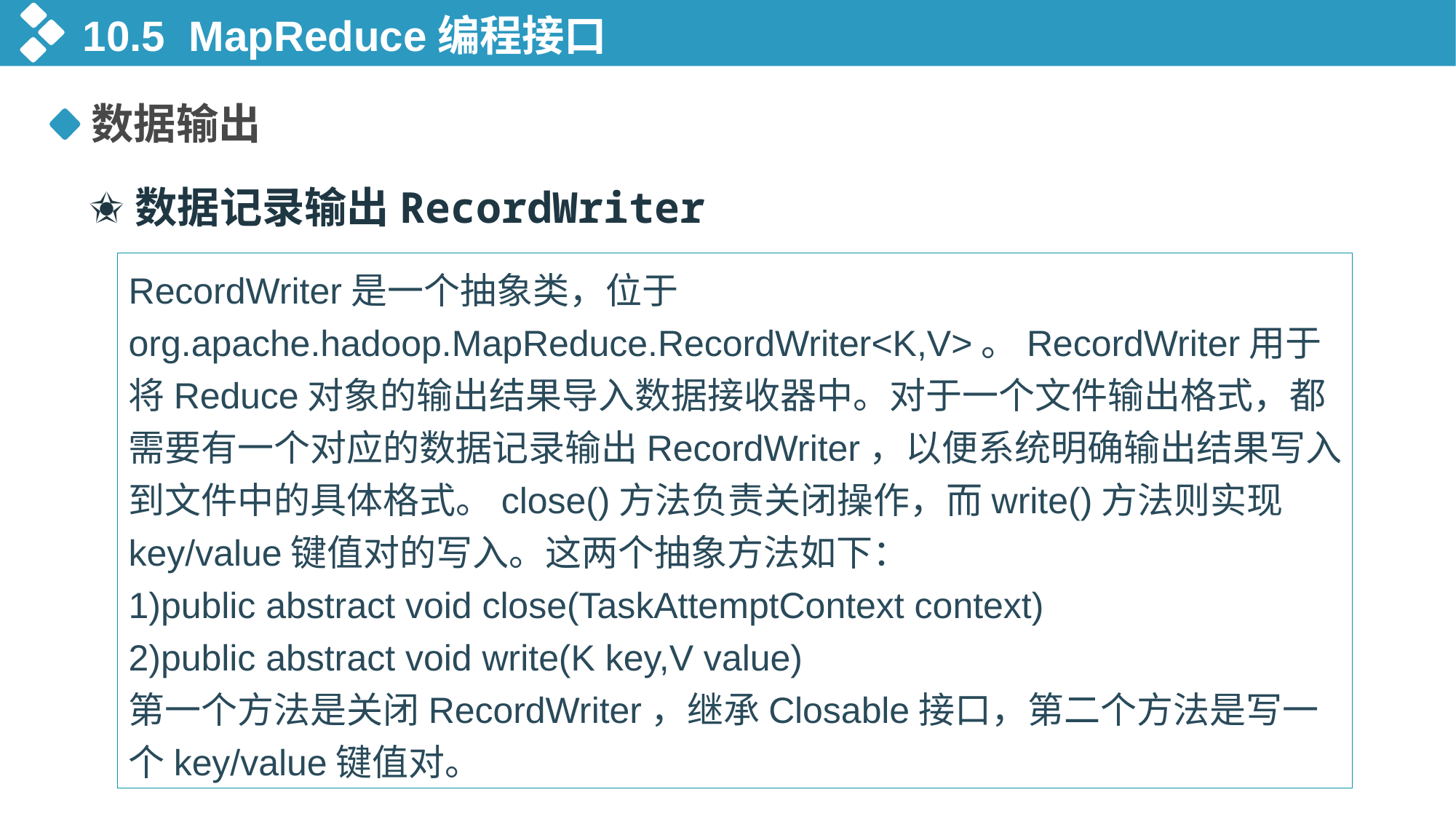

10.5  MapReduce编程接口
数据输出

✬数据记录输出RecordWriter
RecordWriter是一个抽象类，位于org.apache.hadoop.MapReduce.RecordWriter<K,V>。RecordWriter用于将Reduce对象的输出结果导入数据接收器中。对于一个文件输出格式，都需要有一个对应的数据记录输出RecordWriter，以便系统明确输出结果写入到文件中的具体格式。close()方法负责关闭操作，而write()方法则实现key/value键值对的写入。这两个抽象方法如下：
1)public abstract void close(TaskAttemptContext context)
2)public abstract void write(K key,V value)
第一个方法是关闭RecordWriter，继承Closable接口，第二个方法是写一个key/value键值对。